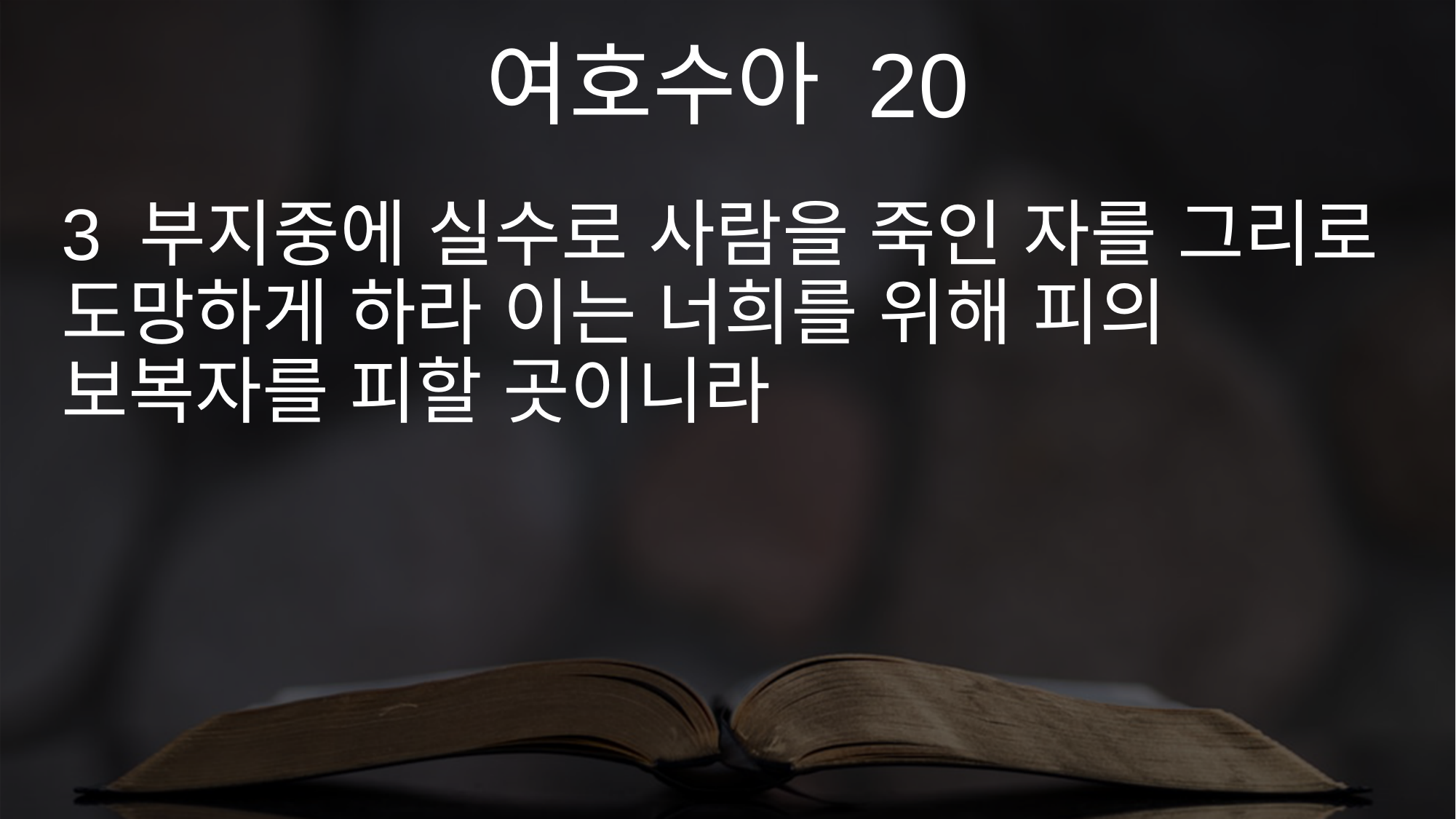

여호수아 20
3 부지중에 실수로 사람을 죽인 자를 그리로 도망하게 하라 이는 너희를 위해 피의 보복자를 피할 곳이니라